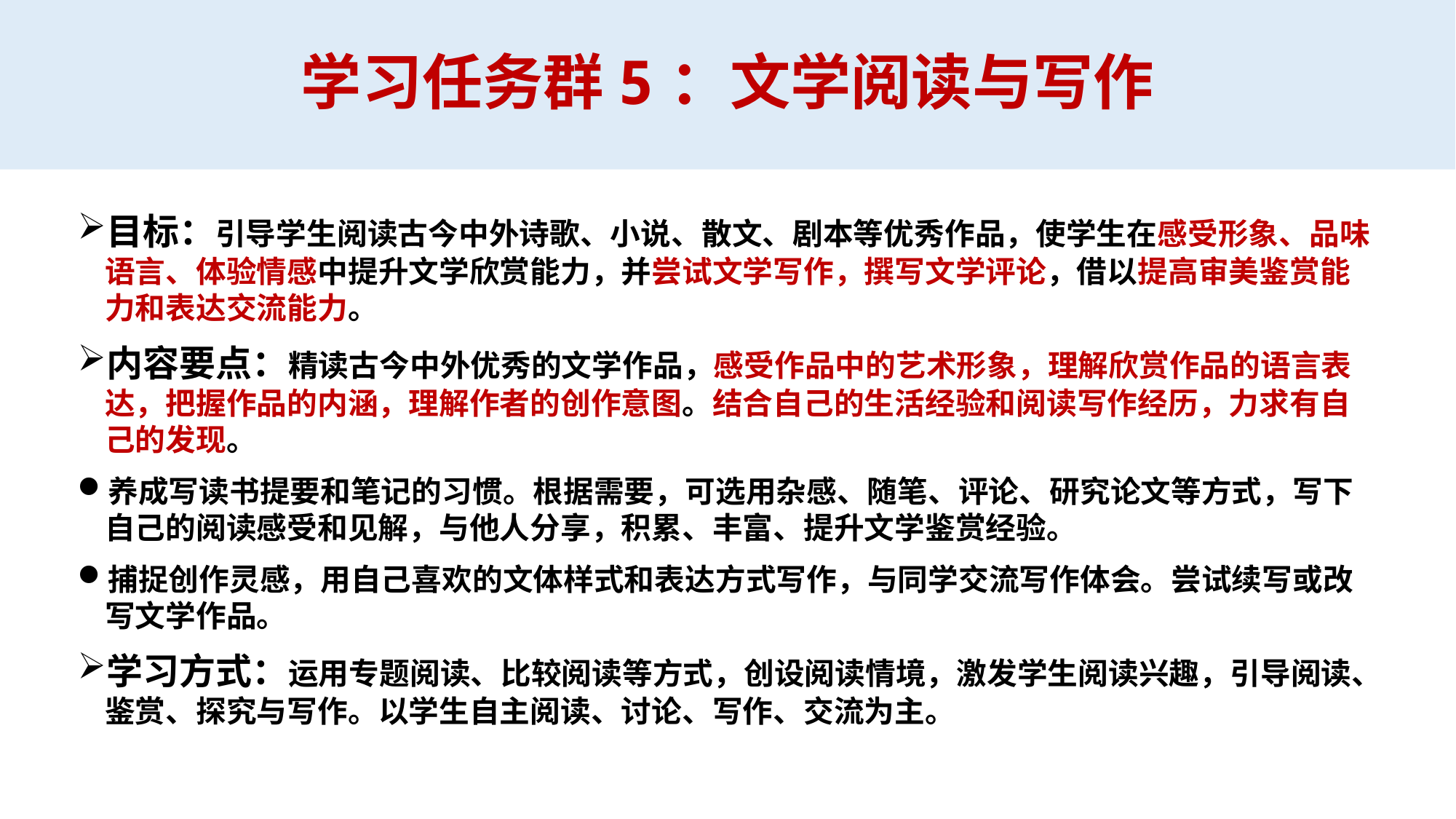

# 学习任务群5：文学阅读与写作
目标：引导学生阅读古今中外诗歌、小说、散文、剧本等优秀作品，使学生在感受形象、品味语言、体验情感中提升文学欣赏能力，并尝试文学写作，撰写文学评论，借以提高审美鉴赏能力和表达交流能力。
内容要点：精读古今中外优秀的文学作品，感受作品中的艺术形象，理解欣赏作品的语言表达，把握作品的内涵，理解作者的创作意图。结合自己的生活经验和阅读写作经历，力求有自己的发现。
养成写读书提要和笔记的习惯。根据需要，可选用杂感、随笔、评论、研究论文等方式，写下自己的阅读感受和见解，与他人分享，积累、丰富、提升文学鉴赏经验。
捕捉创作灵感，用自己喜欢的文体样式和表达方式写作，与同学交流写作体会。尝试续写或改写文学作品。
学习方式：运用专题阅读、比较阅读等方式，创设阅读情境，激发学生阅读兴趣，引导阅读、鉴赏、探究与写作。以学生自主阅读、讨论、写作、交流为主。